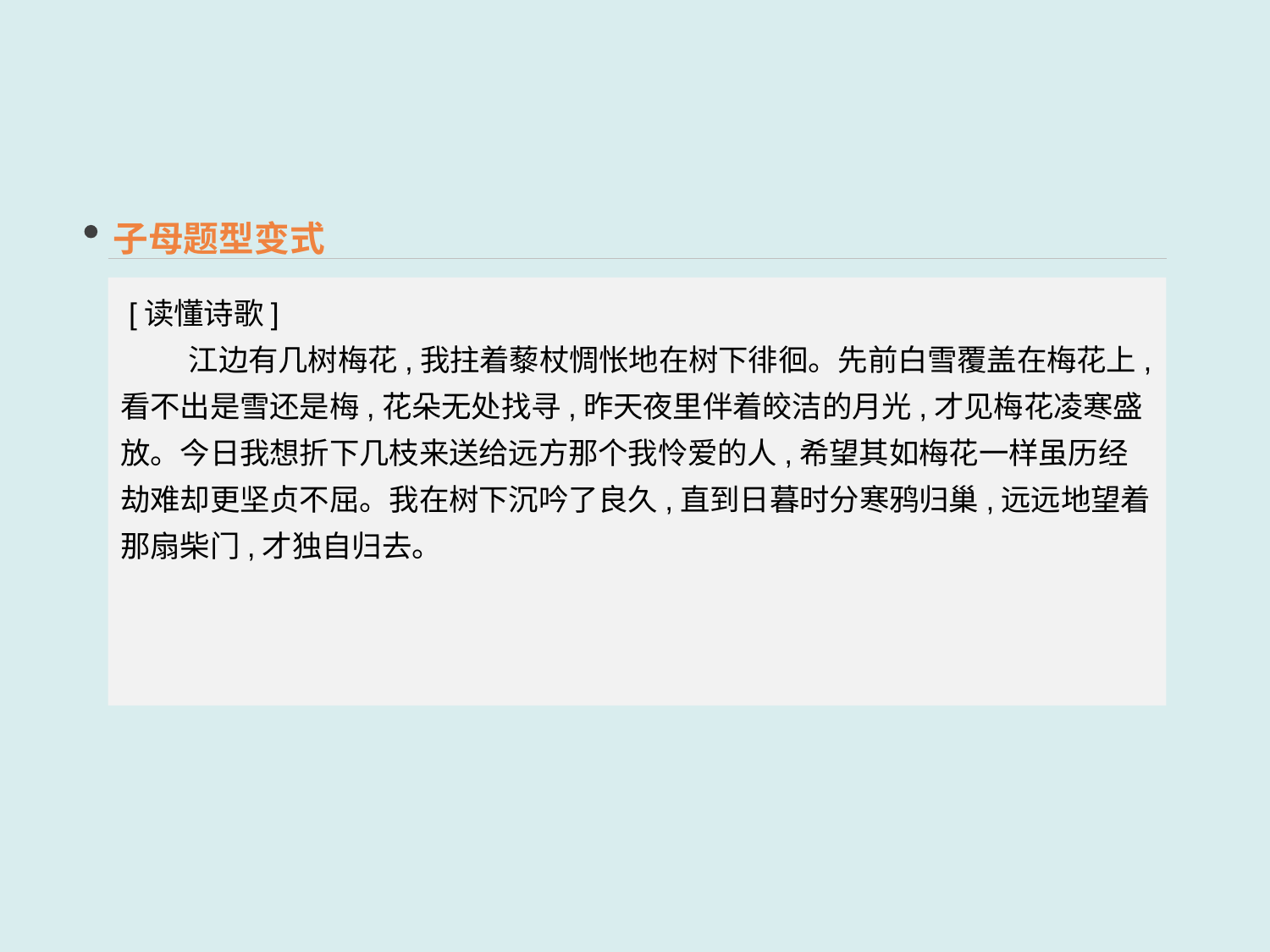

子母题型变式

 [读懂诗歌]
         江边有几树梅花,我拄着藜杖惆怅地在树下徘徊。先前白雪覆盖在梅花上,看不出是雪还是梅,花朵无处找寻,昨天夜里伴着皎洁的月光,才见梅花凌寒盛放。今日我想折下几枝来送给远方那个我怜爱的人,希望其如梅花一样虽历经劫难却更坚贞不屈。我在树下沉吟了良久,直到日暮时分寒鸦归巢,远远地望着那扇柴门,才独自归去。